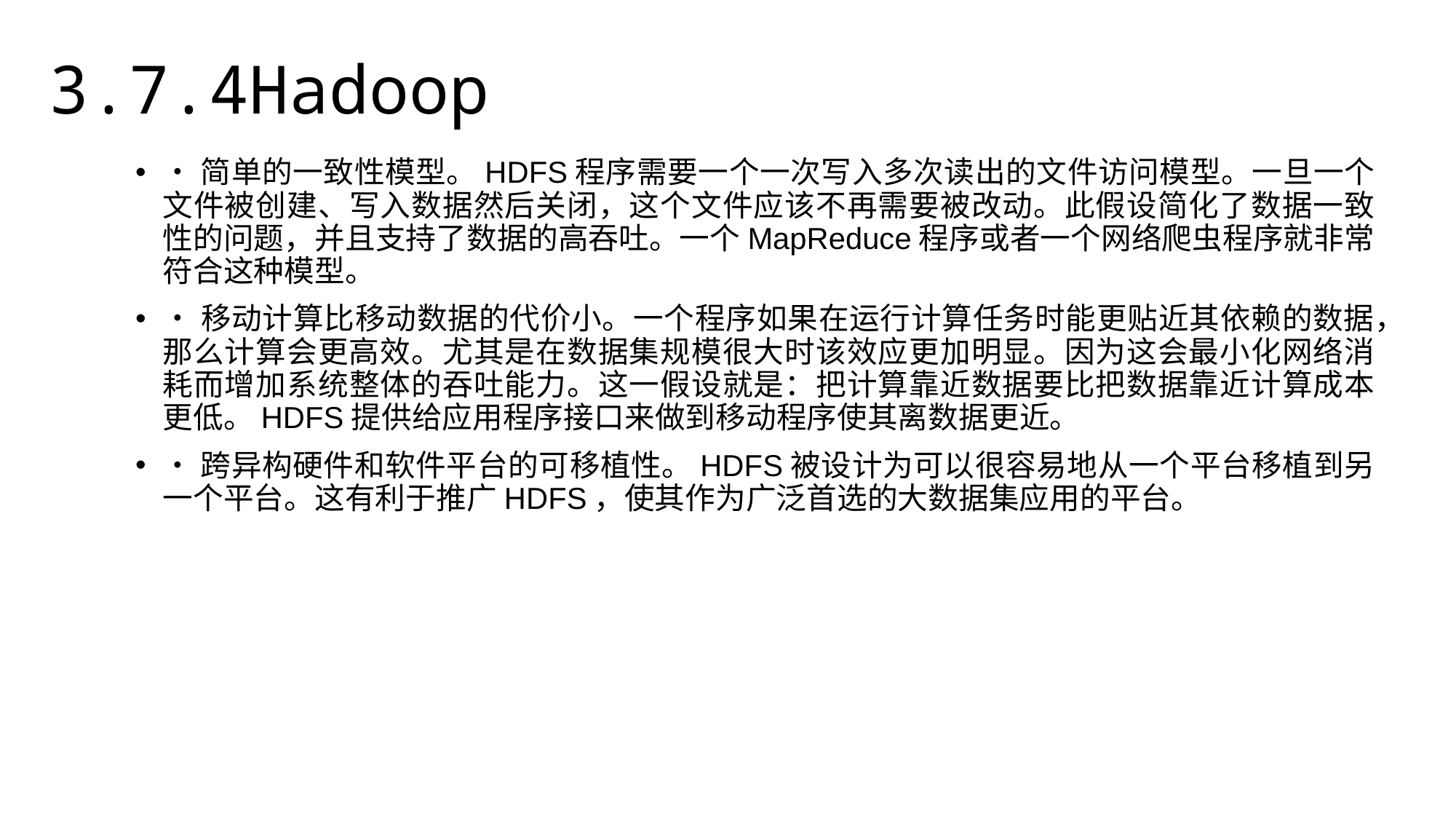

3.7.4Hadoop
•简单的一致性模型。HDFS程序需要一个一次写入多次读出的文件访问模型。一旦一个文件被创建、写入数据然后关闭，这个文件应该不再需要被改动。此假设简化了数据一致性的问题，并且支持了数据的高吞吐。一个MapReduce程序或者一个网络爬虫程序就非常符合这种模型。
•移动计算比移动数据的代价小。一个程序如果在运行计算任务时能更贴近其依赖的数据，那么计算会更高效。尤其是在数据集规模很大时该效应更加明显。因为这会最小化网络消耗而增加系统整体的吞吐能力。这一假设就是：把计算靠近数据要比把数据靠近计算成本更低。HDFS提供给应用程序接口来做到移动程序使其离数据更近。
•跨异构硬件和软件平台的可移植性。HDFS被设计为可以很容易地从一个平台移植到另一个平台。这有利于推广HDFS，使其作为广泛首选的大数据集应用的平台。